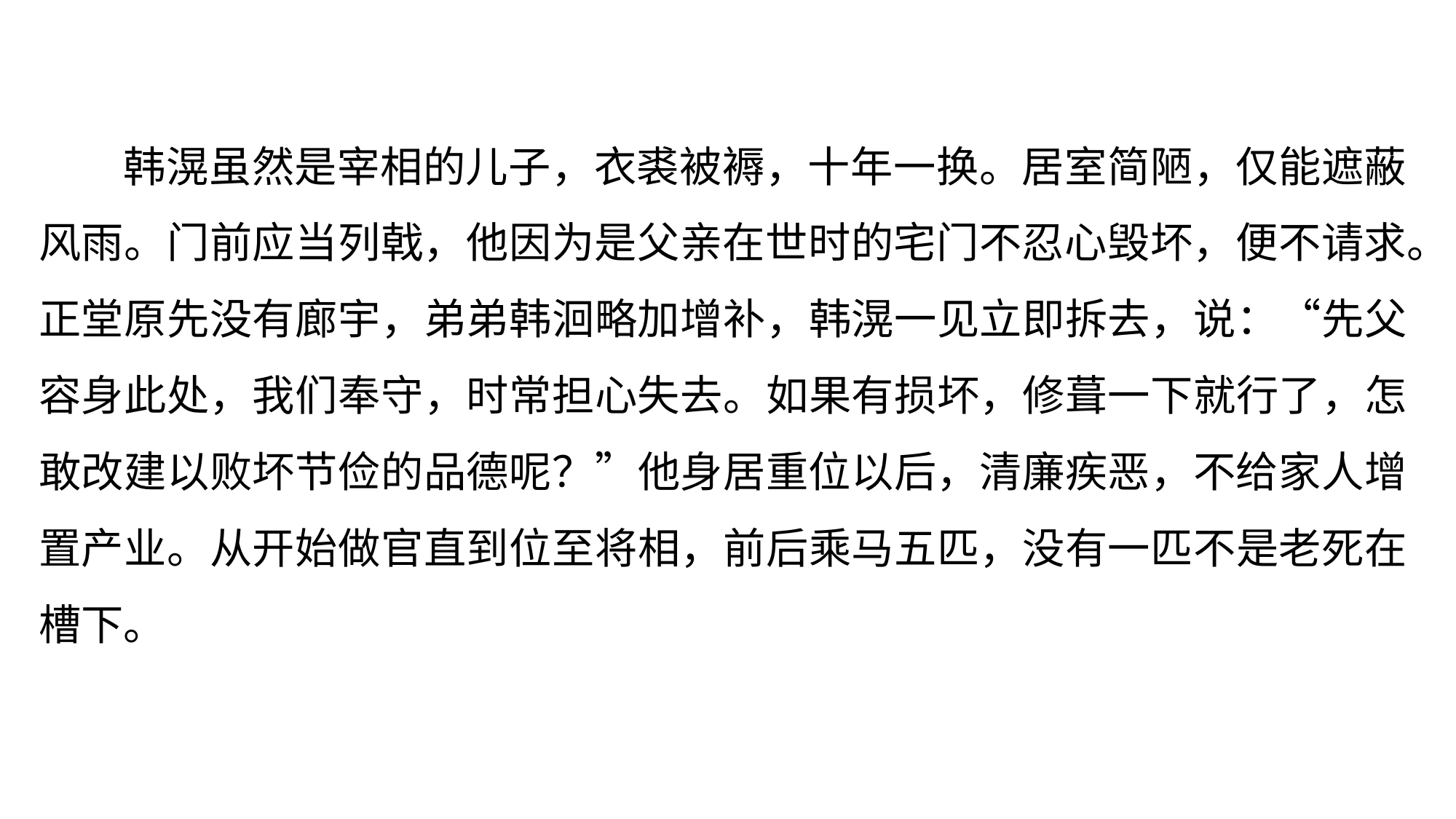

韩滉虽然是宰相的儿子，衣裘被褥，十年一换。居室简陋，仅能遮蔽风雨。门前应当列戟，他因为是父亲在世时的宅门不忍心毁坏，便不请求。正堂原先没有廊宇，弟弟韩洄略加增补，韩滉一见立即拆去，说：“先父容身此处，我们奉守，时常担心失去。如果有损坏，修葺一下就行了，怎敢改建以败坏节俭的品德呢？”他身居重位以后，清廉疾恶，不给家人增置产业。从开始做官直到位至将相，前后乘马五匹，没有一匹不是老死在槽下。